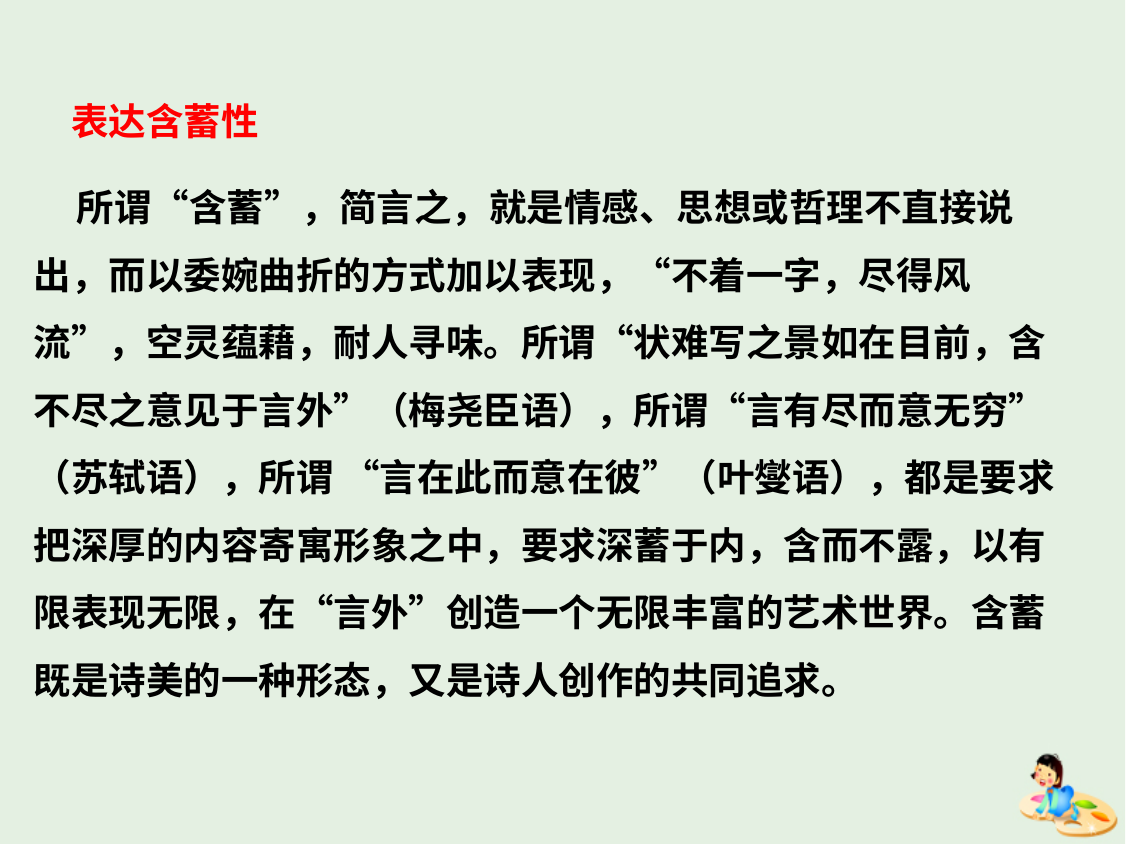

表达含蓄性
    所谓“含蓄”，简言之，就是情感、思想或哲理不直接说出，而以委婉曲折的方式加以表现，“不着一字，尽得风流”，空灵蕴藉，耐人寻味。所谓“状难写之景如在目前，含不尽之意见于言外”（梅尧臣语），所谓“言有尽而意无穷”（苏轼语），所谓 “言在此而意在彼”（叶燮语），都是要求把深厚的内容寄寓形象之中，要求深蓄于内，含而不露，以有限表现无限，在“言外”创造一个无限丰富的艺术世界。含蓄既是诗美的一种形态，又是诗人创作的共同追求。